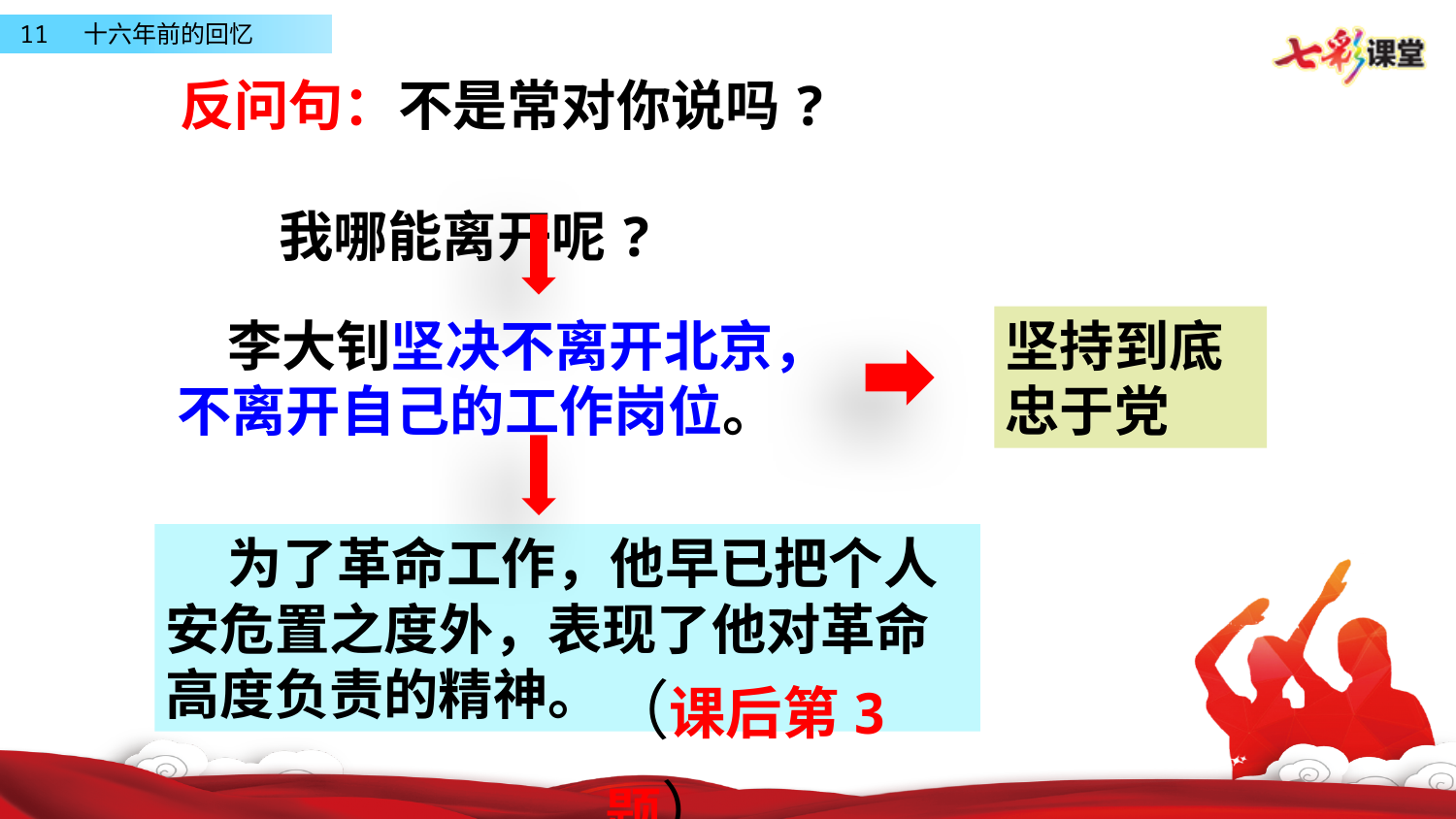

反问句：不是常对你说吗?
         我哪能离开呢?

   李大钊坚决不离开北京，不离开自己的工作岗位。
坚持到底
忠于党

    为了革命工作，他早已把个人安危置之度外，表现了他对革命高度负责的精神。
（课后第3题）